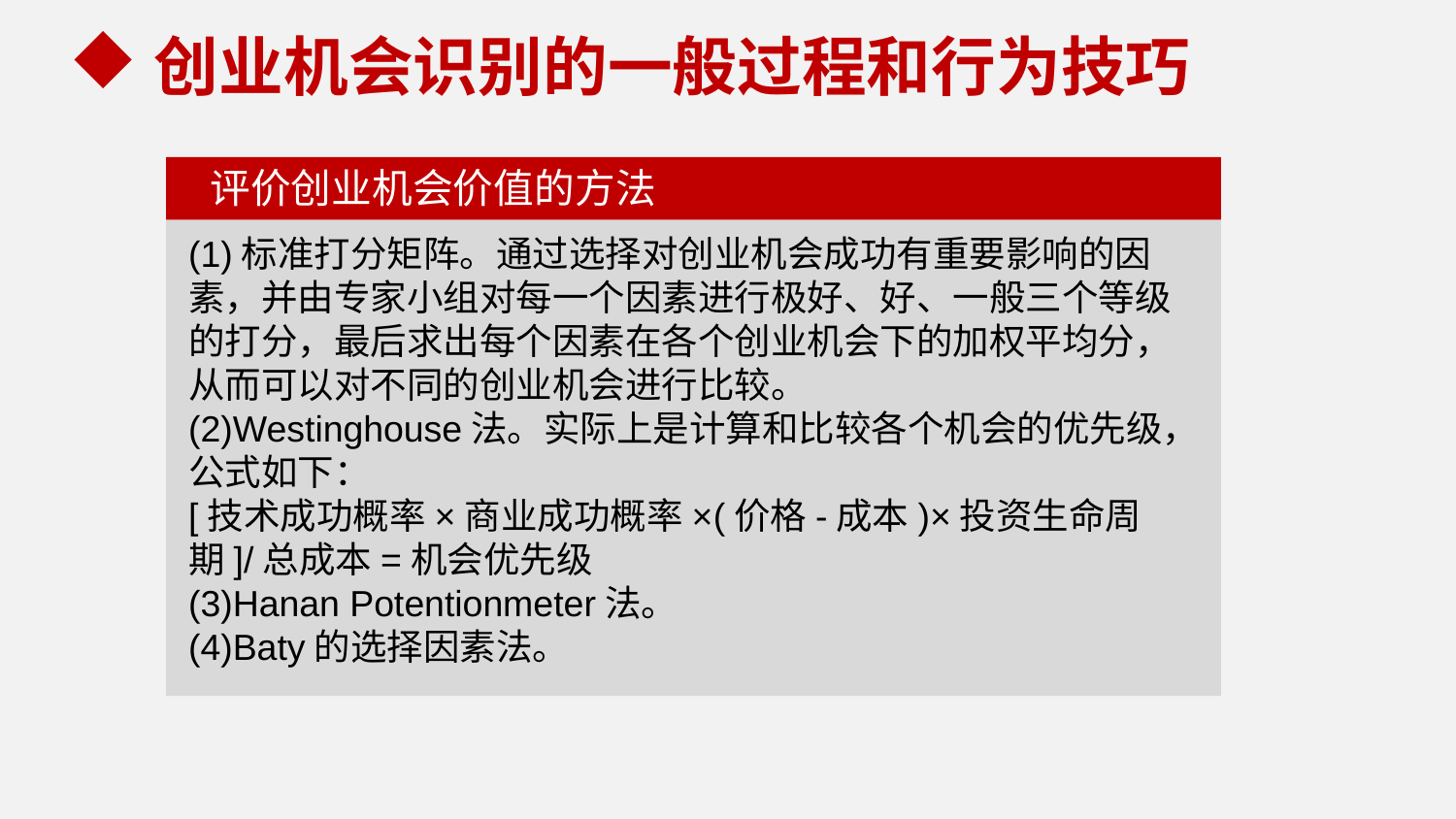

创业机会识别的一般过程和行为技巧

评价创业机会价值的方法
(1)标准打分矩阵。通过选择对创业机会成功有重要影响的因素，并由专家小组对每一个因素进行极好、好、一般三个等级的打分，最后求出每个因素在各个创业机会下的加权平均分，从而可以对不同的创业机会进行比较。
(2)Westinghouse法。实际上是计算和比较各个机会的优先级，公式如下：
[技术成功概率×商业成功概率×(价格-成本)×投资生命周期]/总成本=机会优先级
(3)Hanan Potentionmeter法。
(4)Baty的选择因素法。